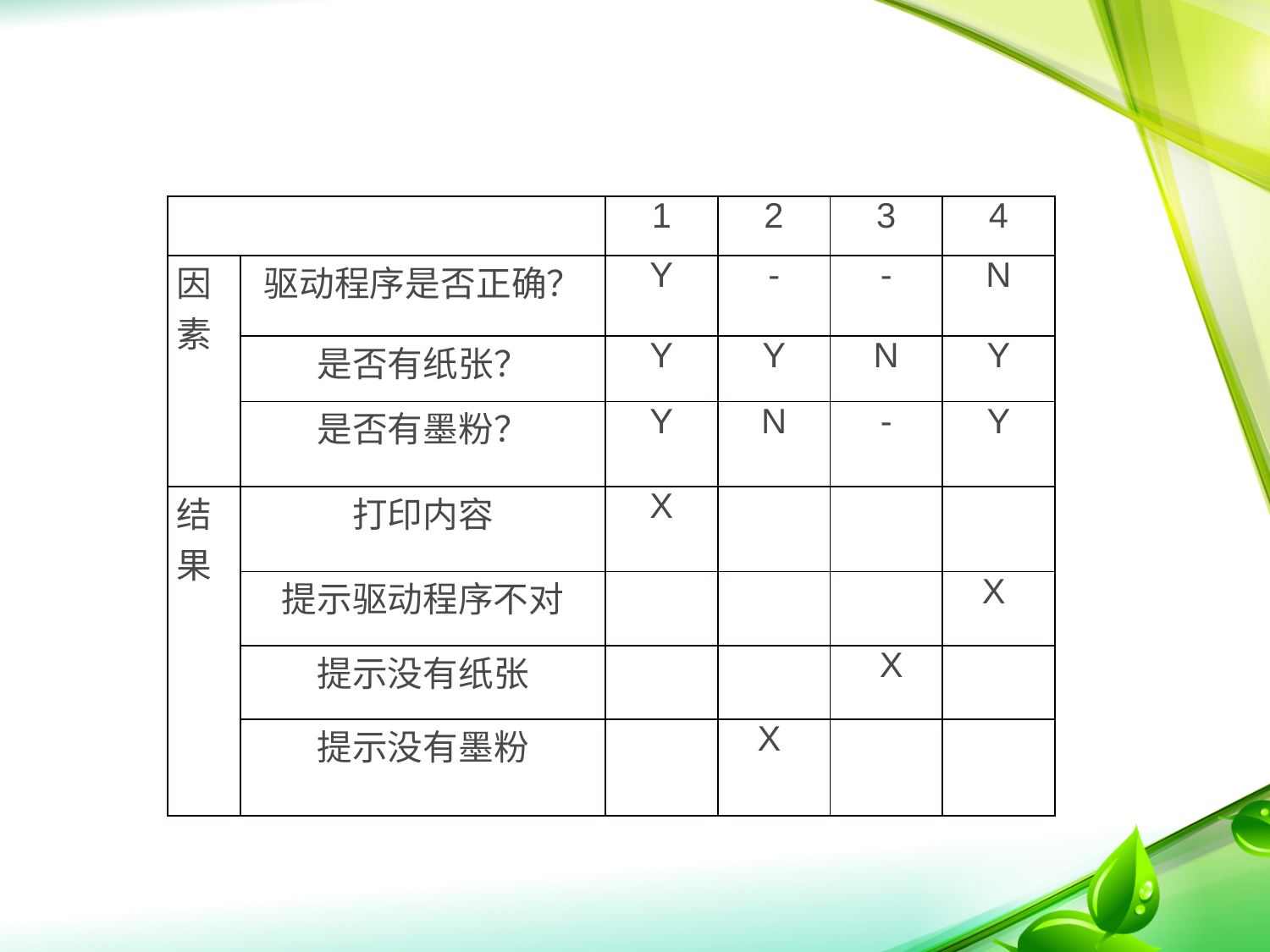

案例分析-化简决策表
|  |  | 1 | 2 | 3 | 4 |
| --- | --- | --- | --- | --- | --- |
| 因素 | 驱动程序是否正确？ | Y | - | - | N |
|  | 是否有纸张？ | Y | Y | N | Y |
|  | 是否有墨粉？ | Y | N | - | Y |
| 结果 | 打印内容 | X |  |  |  |
|  | 提示驱动程序不对 |  |  |  | X |
|  | 提示没有纸张 |  |  | X |  |
|  | 提示没有墨粉 |  | X |  |  |